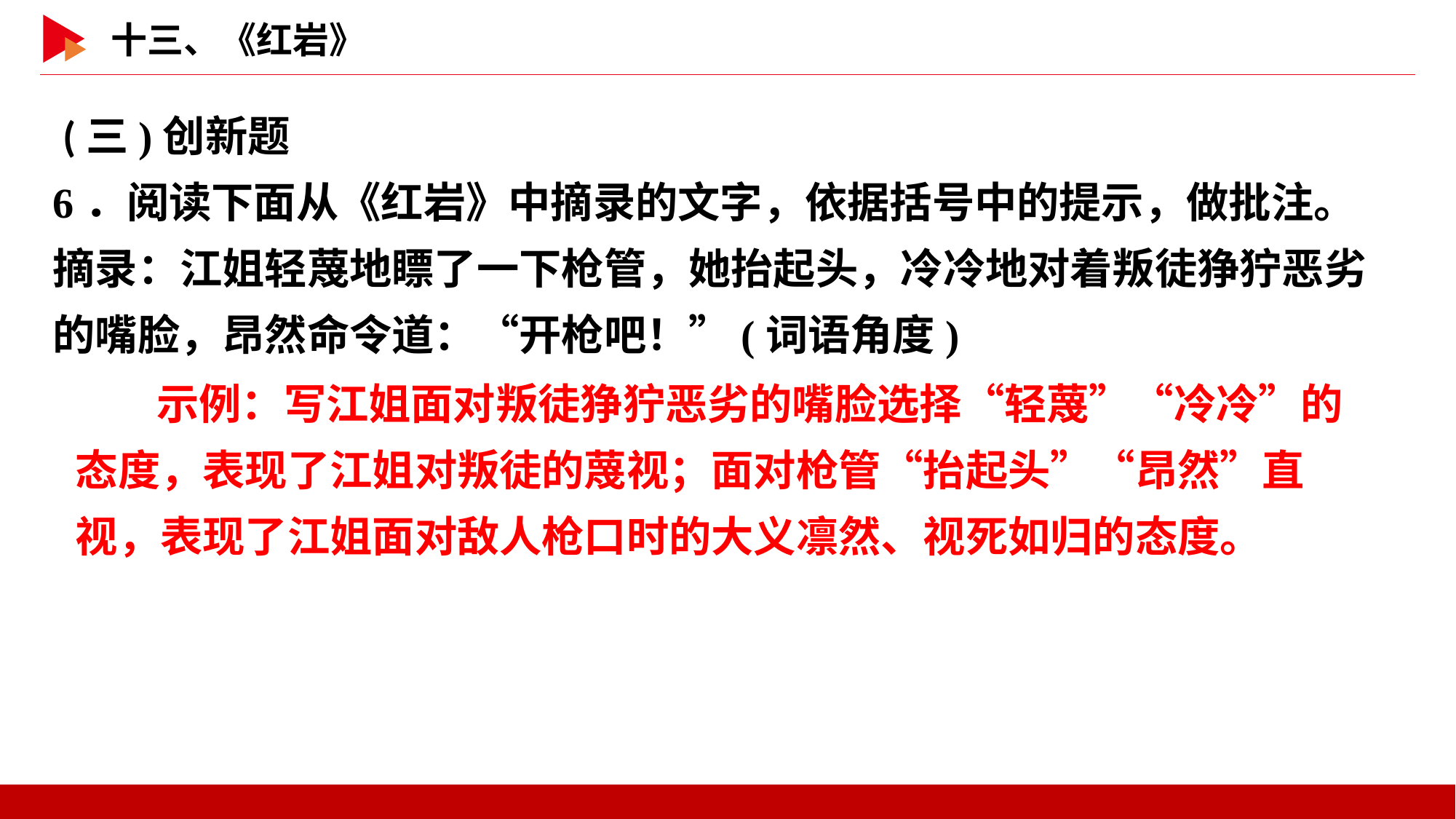

(三)创新题
6．阅读下面从《红岩》中摘录的文字，依据括号中的提示，做批注。
摘录：江姐轻蔑地瞟了一下枪管，她抬起头，冷冷地对着叛徒狰狞恶劣的嘴脸，昂然命令道：“开枪吧！”(词语角度)

　    示例：写江姐面对叛徒狰狞恶劣的嘴脸选择“轻蔑”“冷冷”的态度，表现了江姐对叛徒的蔑视；面对枪管“抬起头”“昂然”直视，表现了江姐面对敌人枪口时的大义凛然、视死如归的态度。